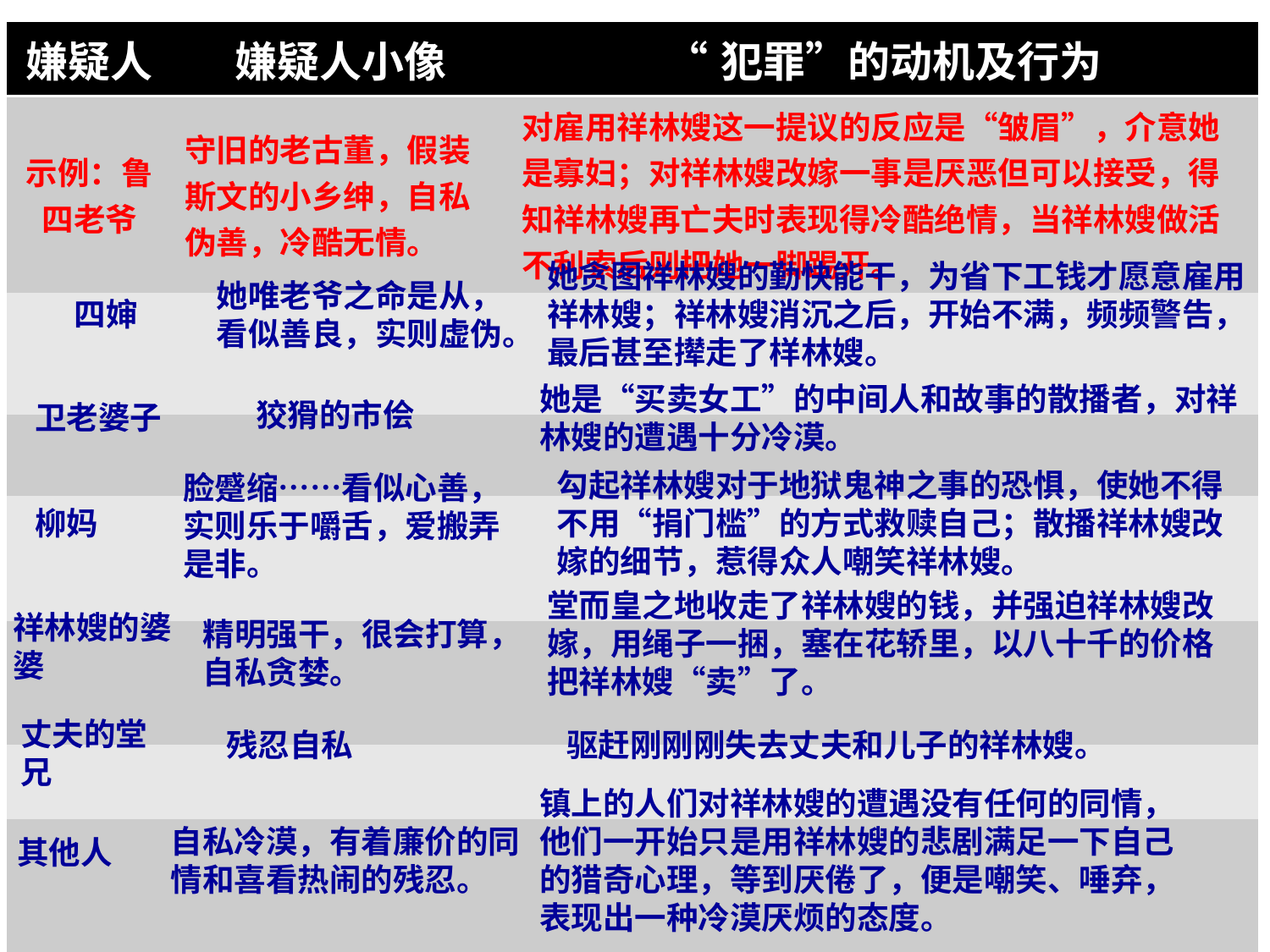

| 嫌疑人 | 嫌疑人小像 | “犯罪”的动机及行为 |
| --- | --- | --- |
| 示例：鲁四老爷 | 守旧的老古董，假装斯文的小乡绅，自私伪善，冷酷无情。 | 对雇用祥林嫂这一提议的反应是“皱眉”，介意她是寡妇；对祥林嫂改嫁一事是厌恶但可以接受，得知祥林嫂再亡夫时表现得冷酷绝情，当祥林嫂做活不利索后则把她一脚踢开。 |
|  |  |  |
|  |  |  |
|  |  |  |
|  |  |  |
|  |  |  |
|  |  |  |
她贪图祥林嫂的勤快能干，为省下工钱才愿意雇用祥林嫂；祥林嫂消沉之后，开始不满，频频警告，最后甚至撵走了样林嫂。
她唯老爷之命是从，看似善良，实则虚伪。
四婶
她是“买卖女工”的中间人和故事的散播者，对祥林嫂的遭遇十分冷漠。
狡猾的市侩
卫老婆子
勾起祥林嫂对于地狱鬼神之事的恐惧，使她不得不用“捐门槛”的方式救赎自己；散播祥林嫂改嫁的细节，惹得众人嘲笑祥林嫂。
脸蹙缩……看似心善，实则乐于嚼舌，爱搬弄是非。
柳妈
堂而皇之地收走了祥林嫂的钱，并强迫祥林嫂改嫁，用绳子一捆，塞在花轿里，以八十千的价格把祥林嫂“卖”了。
祥林嫂的婆婆
精明强干，很会打算，自私贪婪。
丈夫的堂兄
残忍自私
驱赶刚刚刚失去丈夫和儿子的祥林嫂。
镇上的人们对祥林嫂的遭遇没有任何的同情，他们一开始只是用祥林嫂的悲剧满足一下自己的猎奇心理，等到厌倦了，便是嘲笑、唾弃，表现出一种冷漠厌烦的态度。
自私冷漠，有着廉价的同情和喜看热闹的残忍。
其他人